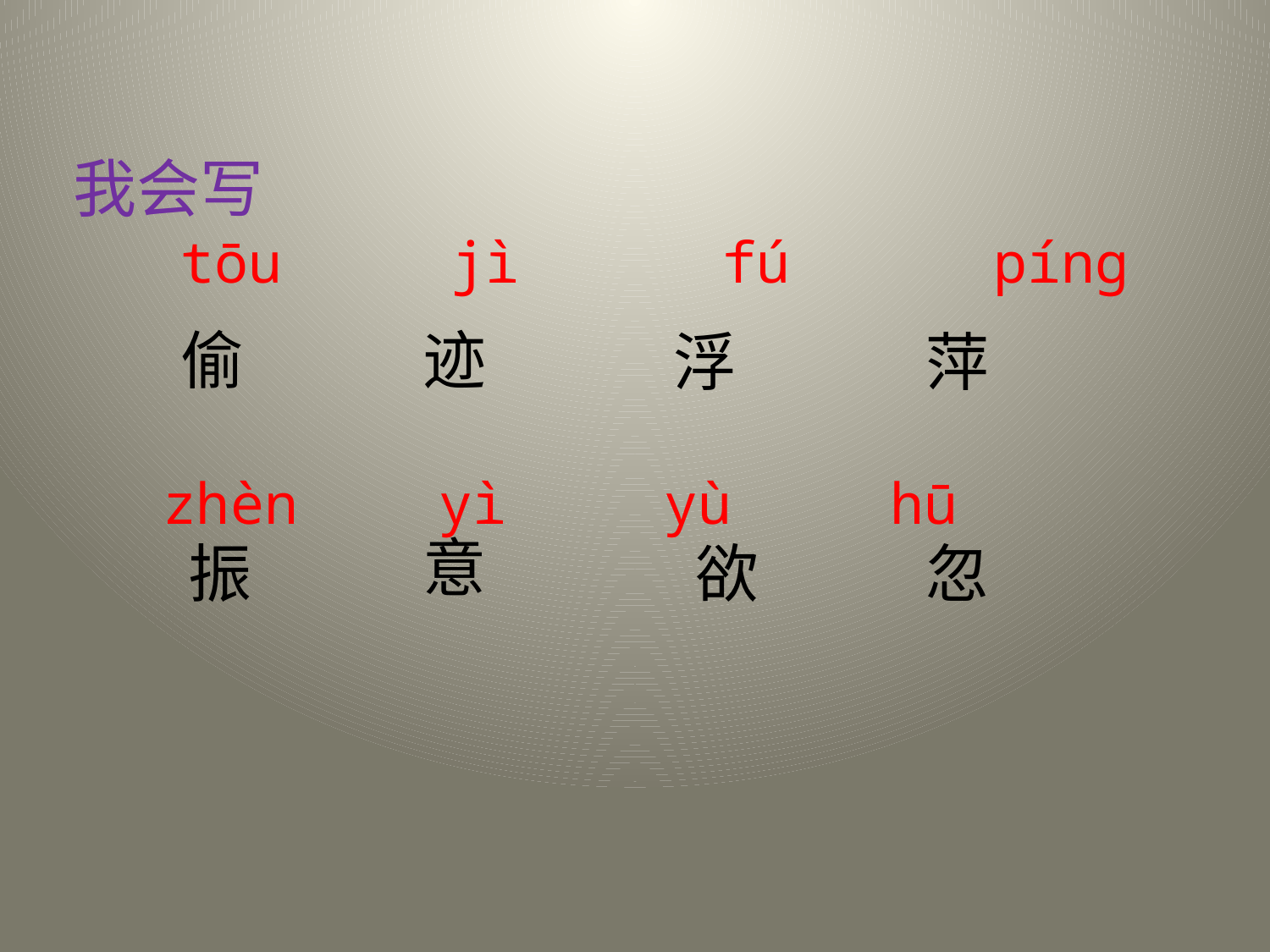

我会写
tōu     jì      fú      píng
偷
迹
浮
萍
zhèn        yì         yù         hū

意
振
欲
忽